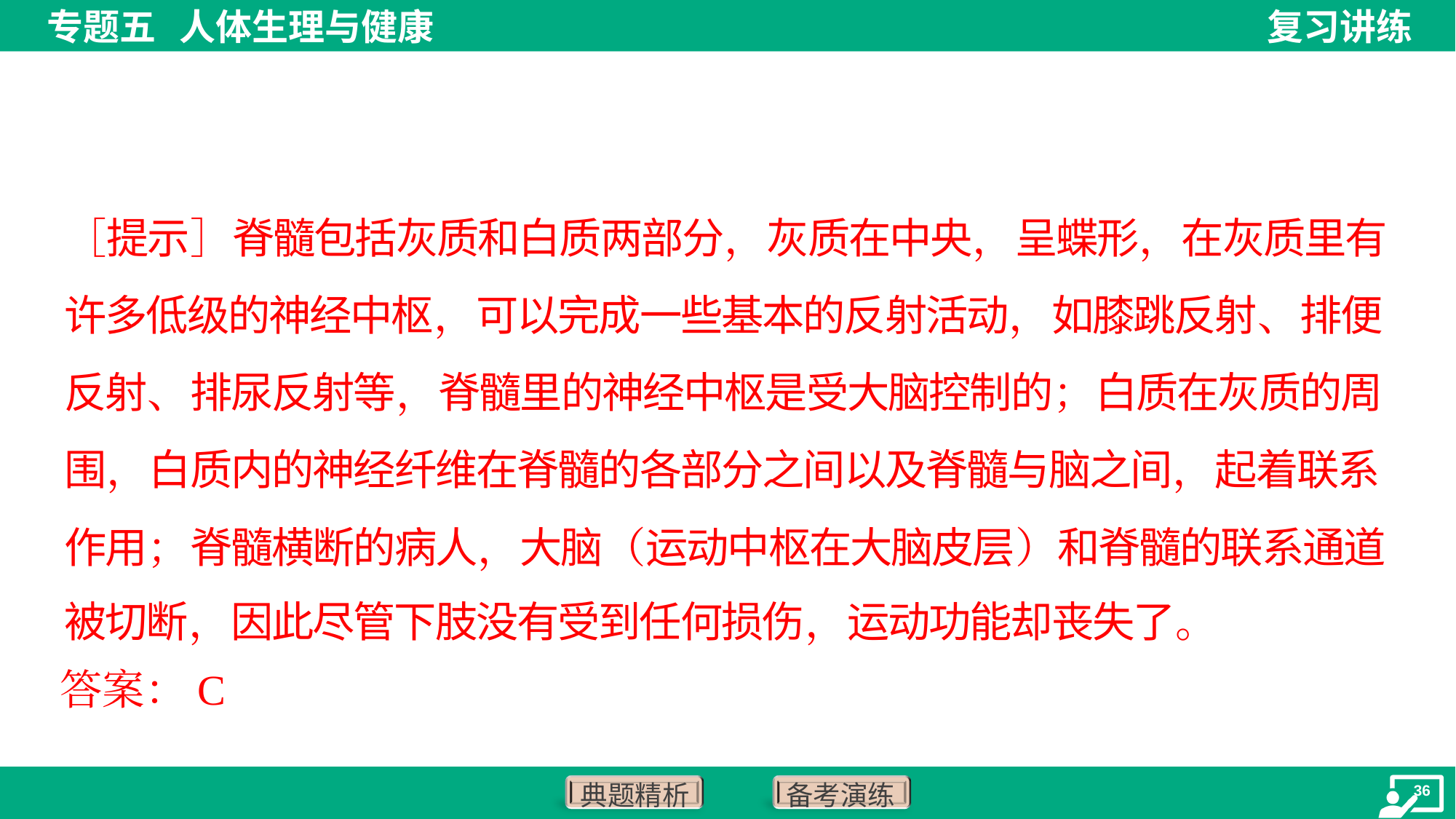

［提示］脊髓包括灰质和白质两部分，灰质在中央，呈蝶形，在灰质里有
许多低级的神经中枢，可以完成一些基本的反射活动，如膝跳反射、排便
反射、排尿反射等，脊髓里的神经中枢是受大脑控制的；白质在灰质的周
围，白质内的神经纤维在脊髓的各部分之间以及脊髓与脑之间，起着联系
作用；脊髓横断的病人，大脑（运动中枢在大脑皮层）和脊髓的联系通道
被切断，因此尽管下肢没有受到任何损伤，运动功能却丧失了。
答案：C